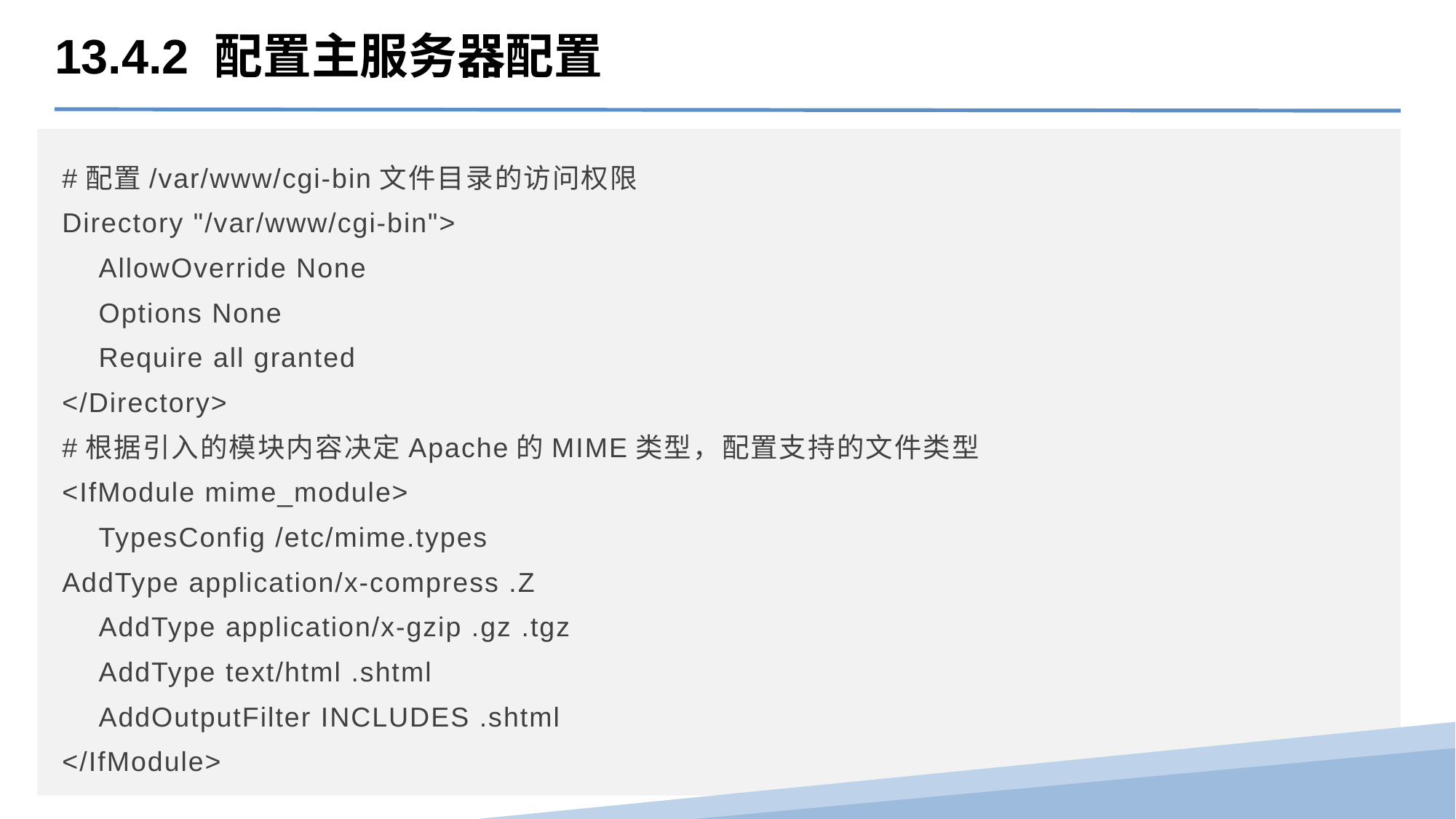

13.4.2 配置主服务器配置

#配置/var/www/cgi-bin文件目录的访问权限
Directory "/var/www/cgi-bin">
    AllowOverride None
    Options None
    Require all granted
</Directory>
#根据引入的模块内容决定Apache的MIME类型，配置支持的文件类型
<IfModule mime_module>
    TypesConfig /etc/mime.types
AddType application/x-compress .Z
    AddType application/x-gzip .gz .tgz
    AddType text/html .shtml
    AddOutputFilter INCLUDES .shtml
</IfModule>